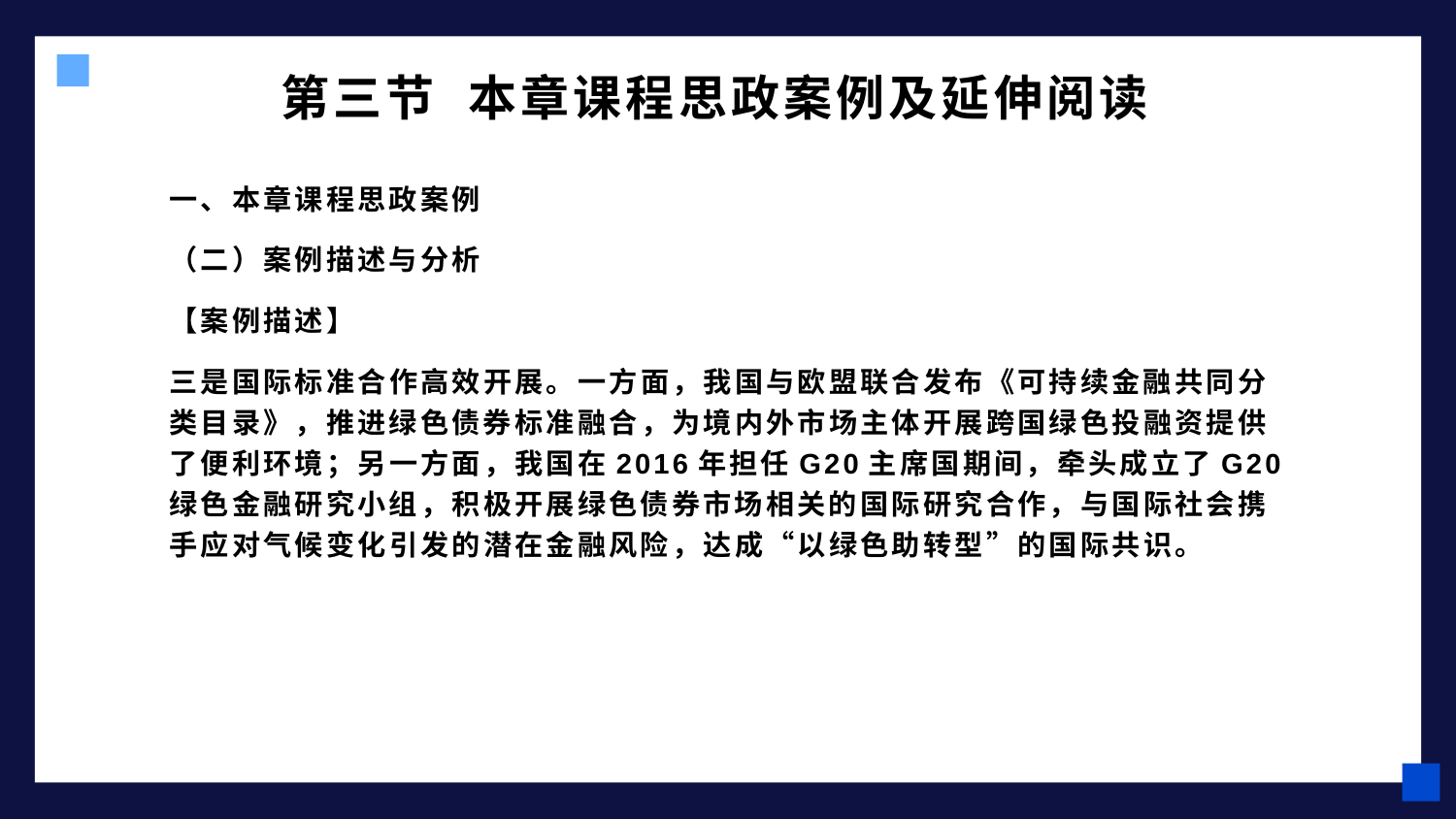

# 第三节  本章课程思政案例及延伸阅读
一、本章课程思政案例
（二）案例描述与分析
【案例描述】
三是国际标准合作高效开展。一方面，我国与欧盟联合发布《可持续金融共同分类目录》，推进绿色债券标准融合，为境内外市场主体开展跨国绿色投融资提供了便利环境；另一方面，我国在2016年担任G20主席国期间，牵头成立了G20绿色金融研究小组，积极开展绿色债券市场相关的国际研究合作，与国际社会携手应对气候变化引发的潜在金融风险，达成“以绿色助转型”的国际共识。